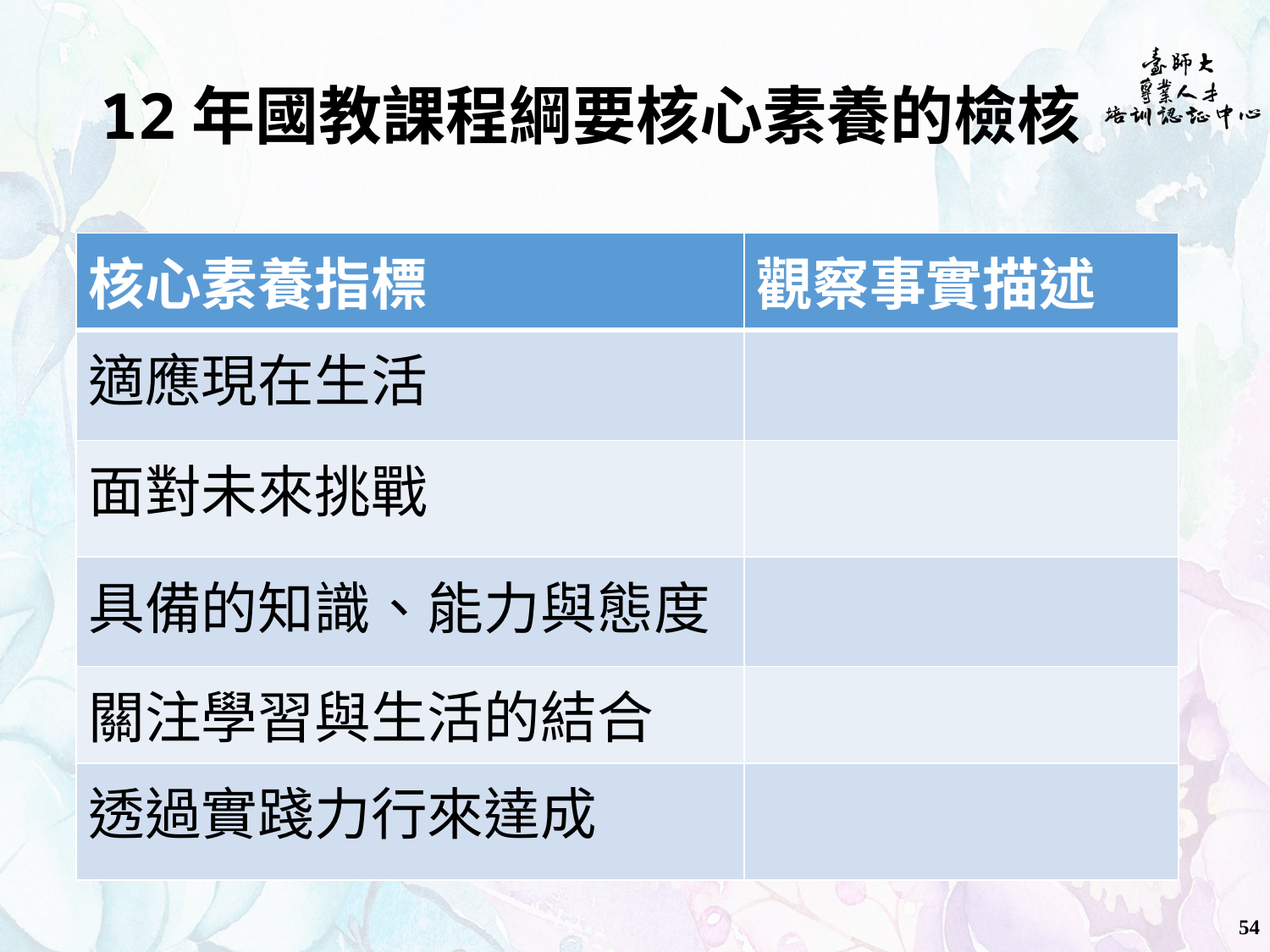

# 12年國教課程綱要核心素養的檢核
| 核心素養指標 | 觀察事實描述 |
| --- | --- |
| 適應現在生活 |  |
| 面對未來挑戰 |  |
| 具備的知識、能力與態度 |  |
| 關注學習與生活的結合 |  |
| 透過實踐力行來達成 |  |

54